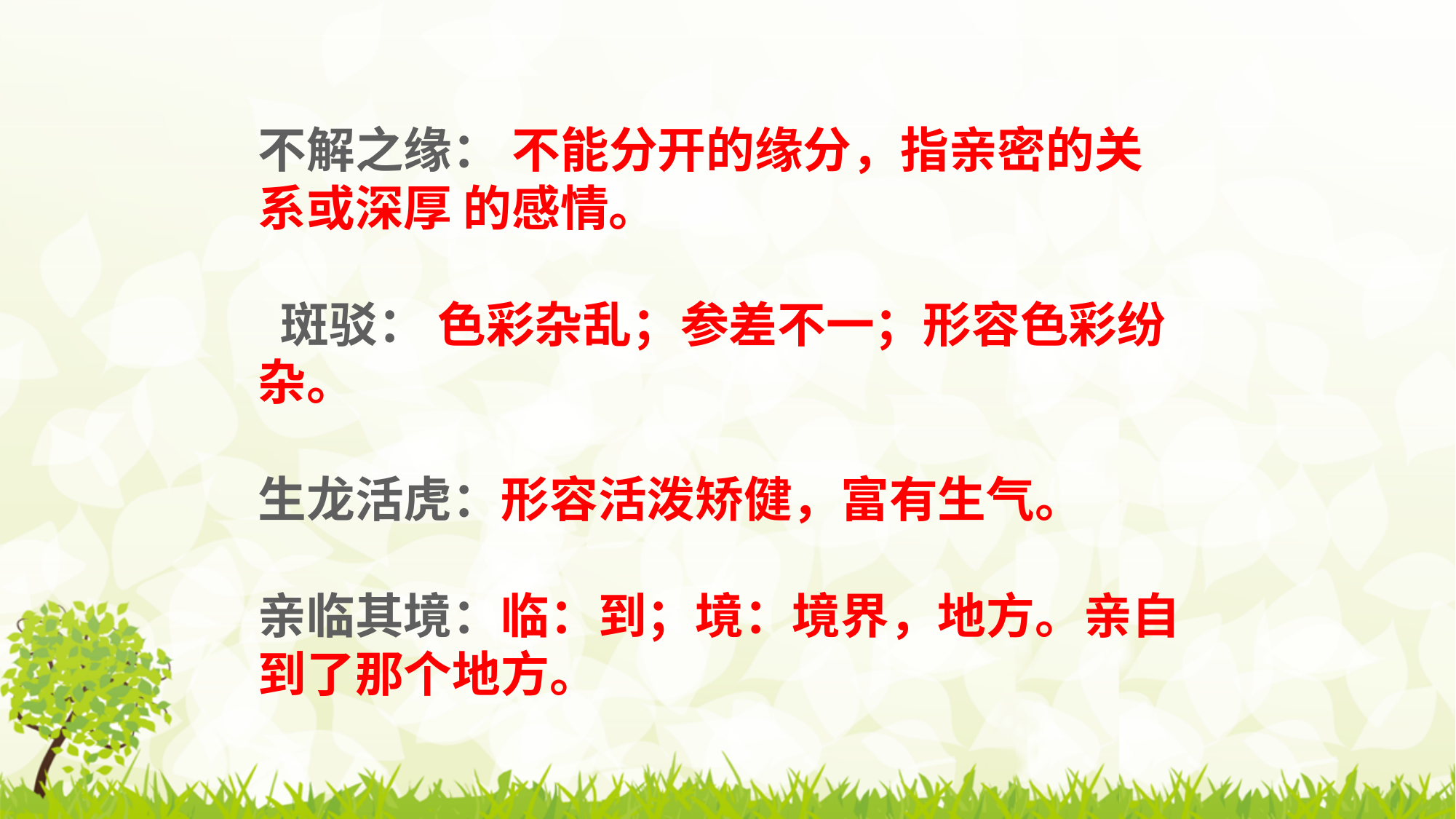

不解之缘： 不能分开的缘分，指亲密的关系或深厚 的感情。
 斑驳： 色彩杂乱；参差不一；形容色彩纷杂。
生龙活虎：形容活泼矫健，富有生气。

亲临其境：临：到；境：境界，地方。亲自到了那个地方。